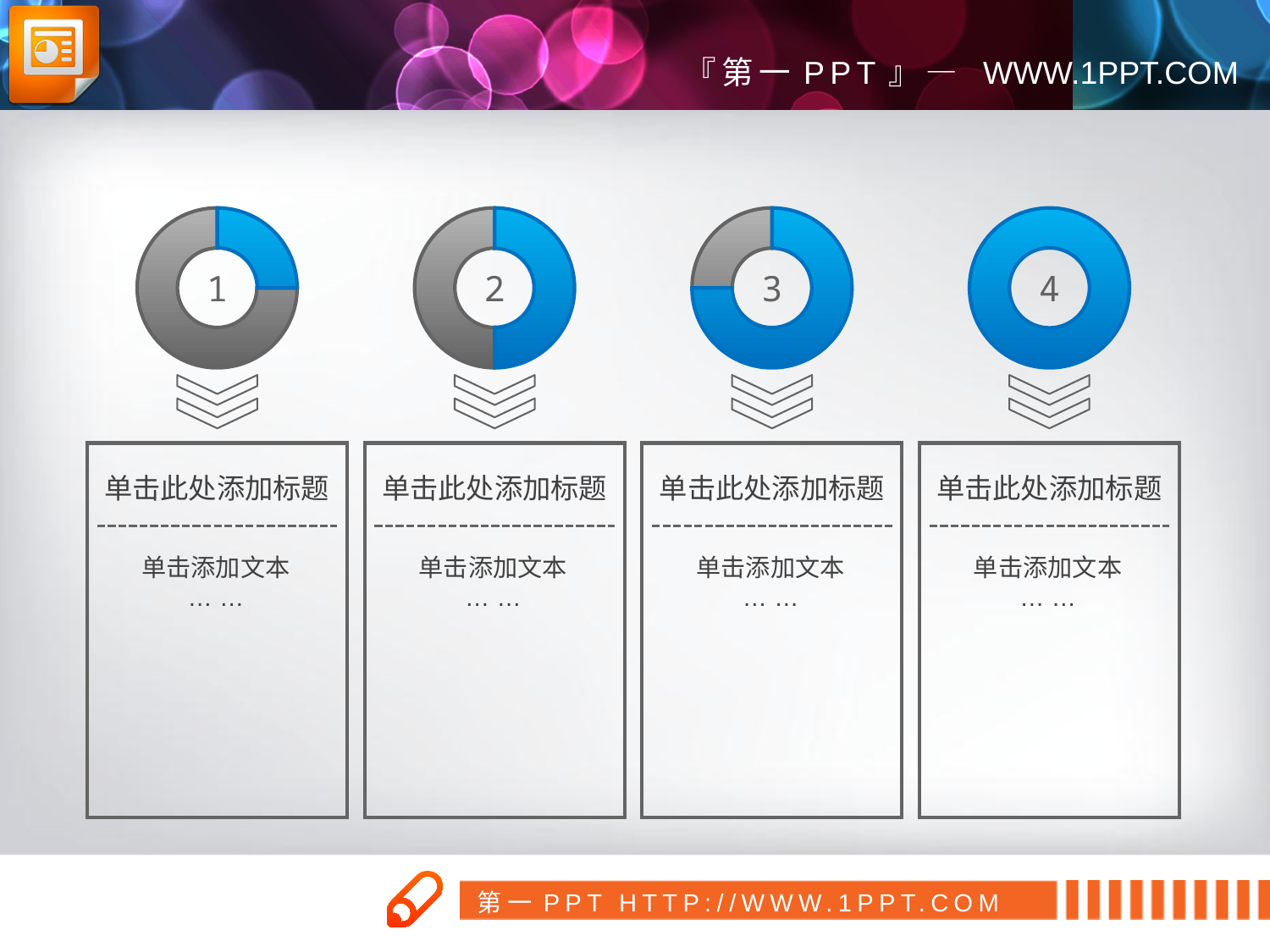

1
2
3
4

单击此处添加标题
单击此处添加标题
单击此处添加标题
单击此处添加标题
单击添加文本
… …
单击添加文本
… …
单击添加文本
… …
单击添加文本
… …